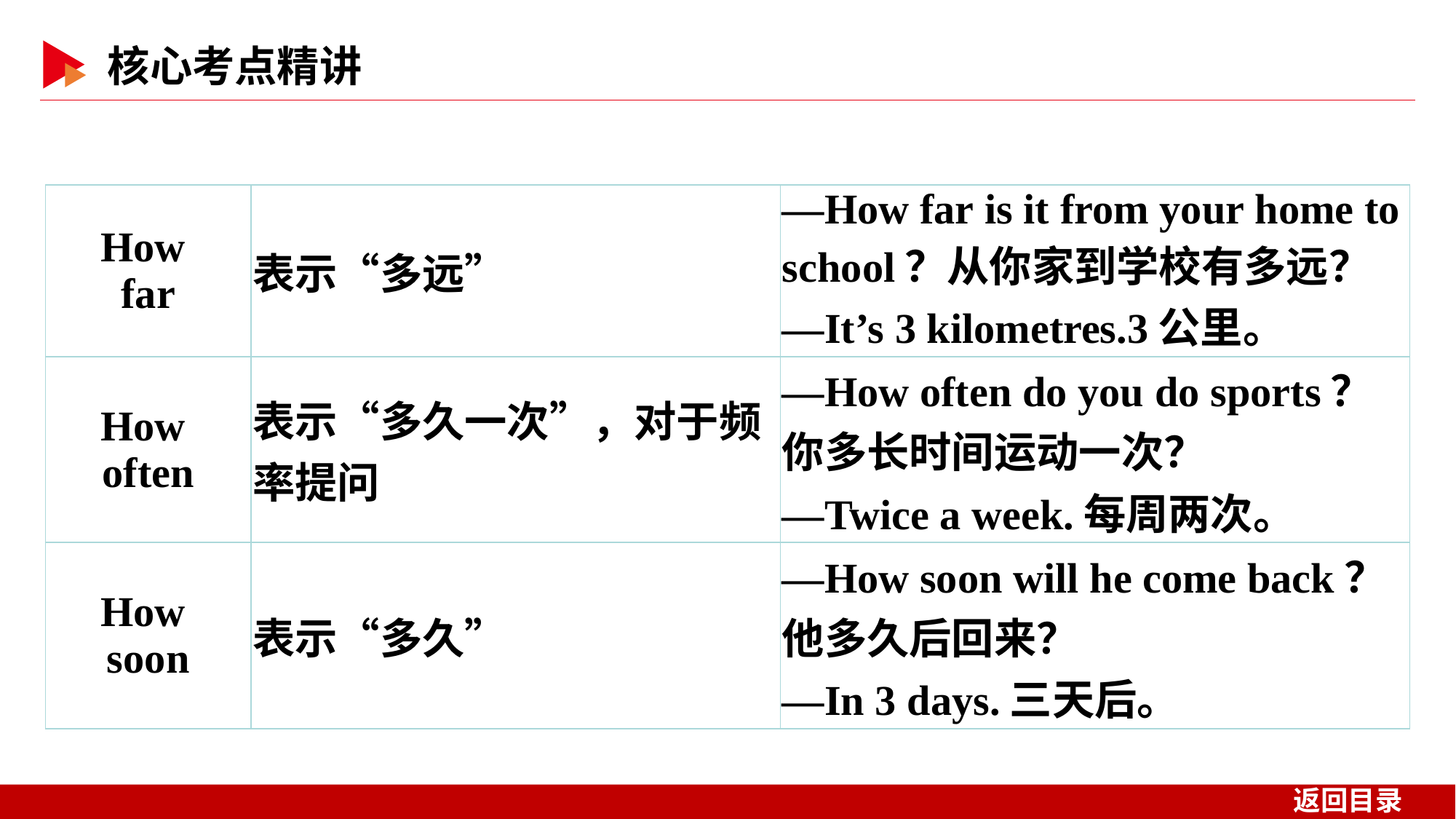

| How far | 表示“多远” | —How far is it from your home to school？从你家到学校有多远？ —It’s 3 kilometres.3公里。 |
| --- | --- | --- |
| How often | 表示“多久一次”，对于频率提问 | —How often do you do sports？你多长时间运动一次？ —Twice a week.每周两次。 |
| How soon | 表示“多久” | —How soon will he come back？他多久后回来？ —In 3 days.三天后。 |